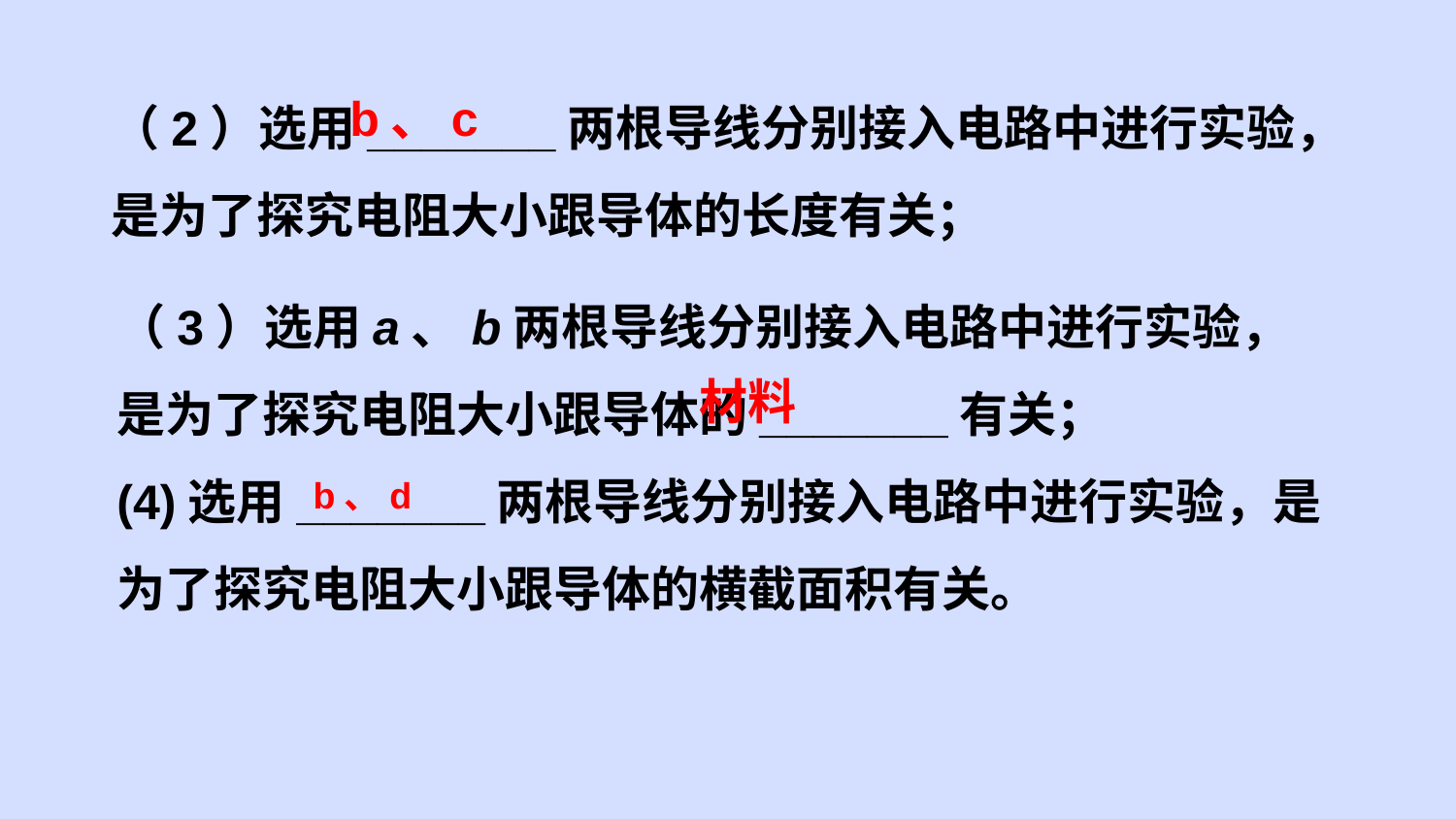

（2）选用_______两根导线分别接入电路中进行实验，
是为了探究电阻大小跟导体的长度有关；
b、c
（3）选用a、b两根导线分别接入电路中进行实验，是为了探究电阻大小跟导体的_______有关；
(4)选用_______两根导线分别接入电路中进行实验，是为了探究电阻大小跟导体的横截面积有关。
材料
b、d